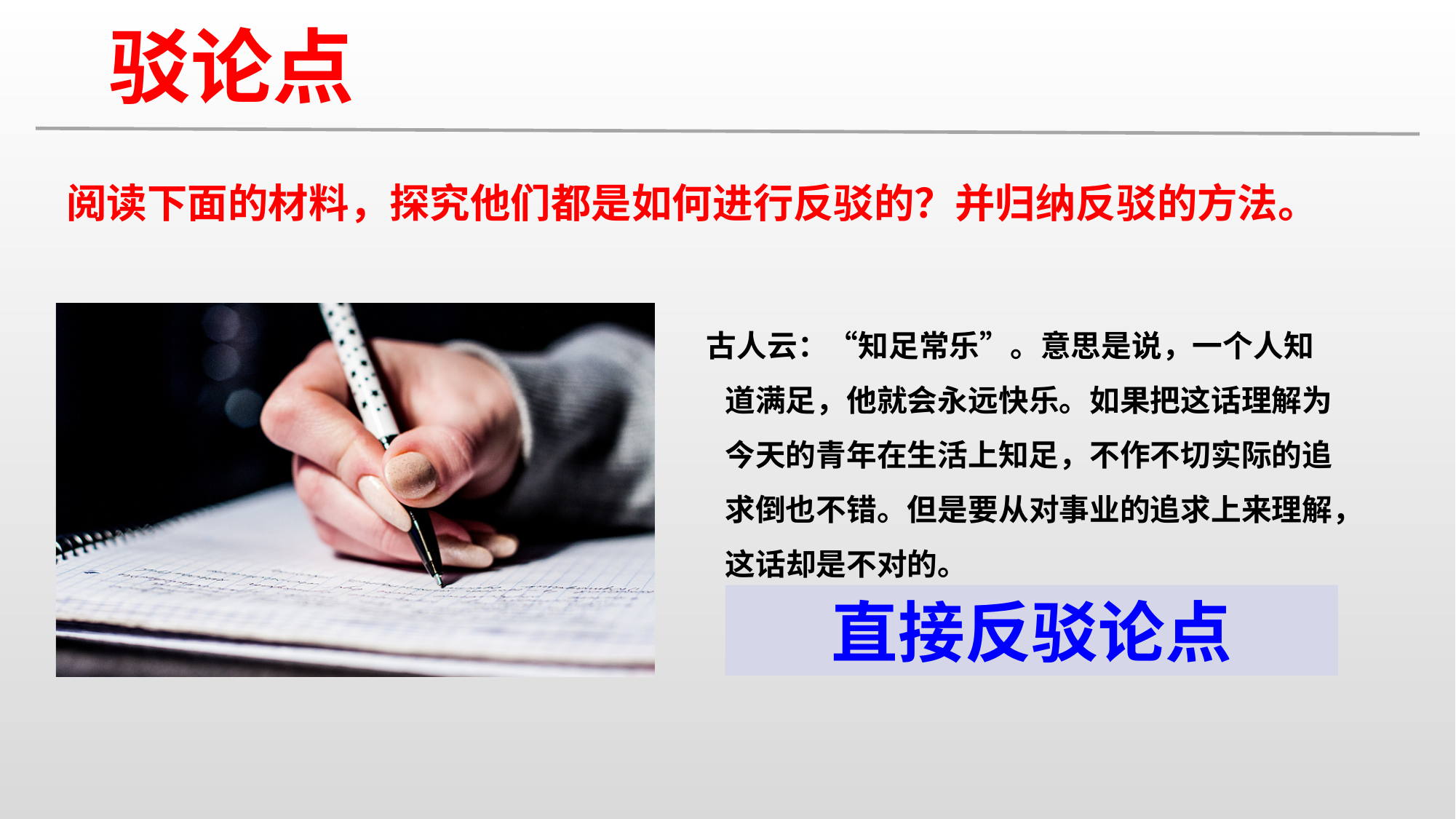

驳论点
阅读下面的材料，探究他们都是如何进行反驳的？并归纳反驳的方法。

   古人云：“知足常乐”。意思是说，一个人知道满足，他就会永远快乐。如果把这话理解为今天的青年在生活上知足，不作不切实际的追求倒也不错。但是要从对事业的追求上来理解，这话却是不对的。
直接反驳论点